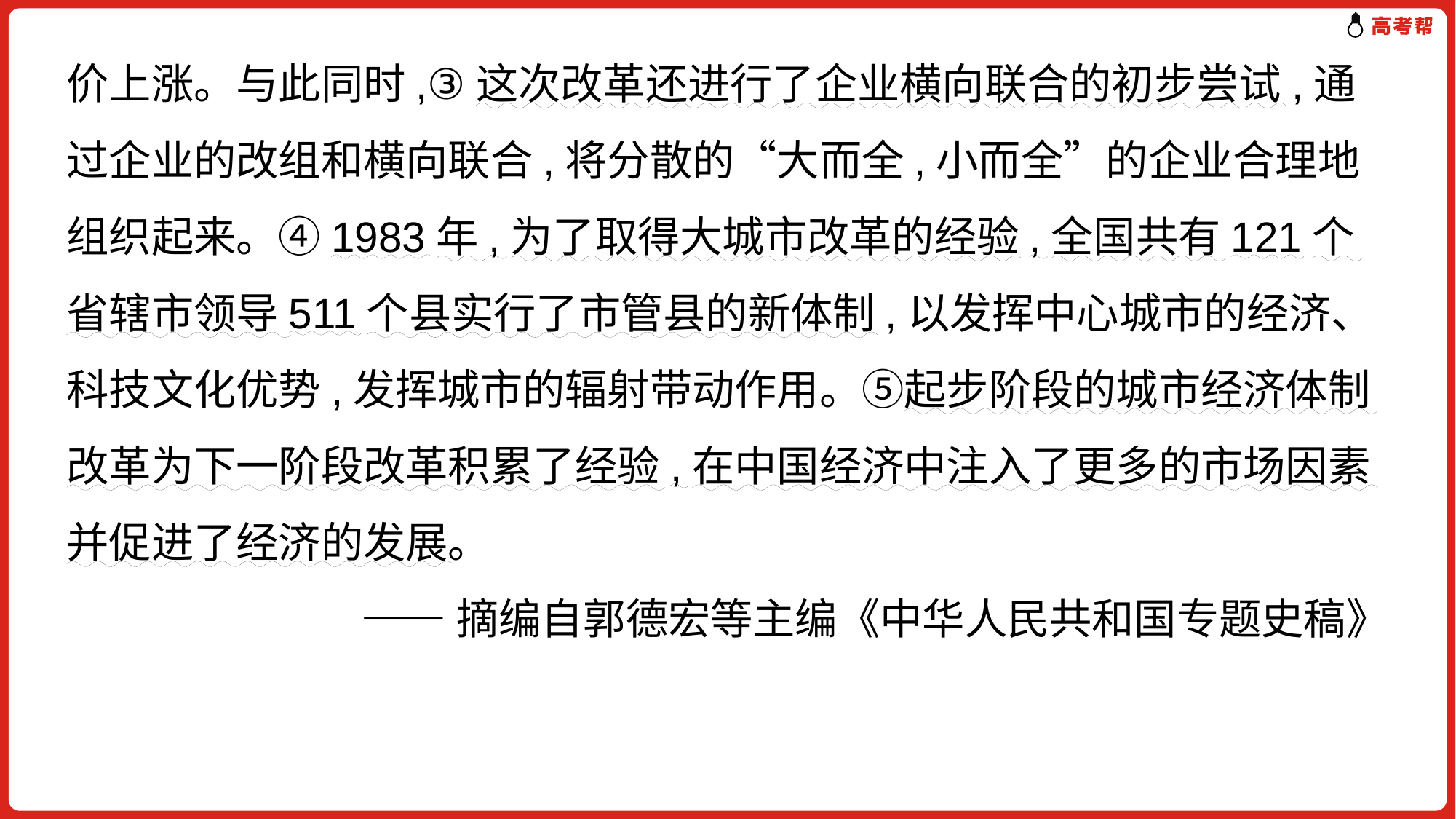

价上涨。与此同时,③这次改革还进行了企业横向联合的初步尝试,通过企业的改组和横向联合,将分散的“大而全,小而全”的企业合理地组织起来。④1983年,为了取得大城市改革的经验,全国共有121个省辖市领导511个县实行了市管县的新体制,以发挥中心城市的经济、科技文化优势,发挥城市的辐射带动作用。⑤起步阶段的城市经济体制改革为下一阶段改革积累了经验,在中国经济中注入了更多的市场因素并促进了经济的发展。
——摘编自郭德宏等主编《中华人民共和国专题史稿》